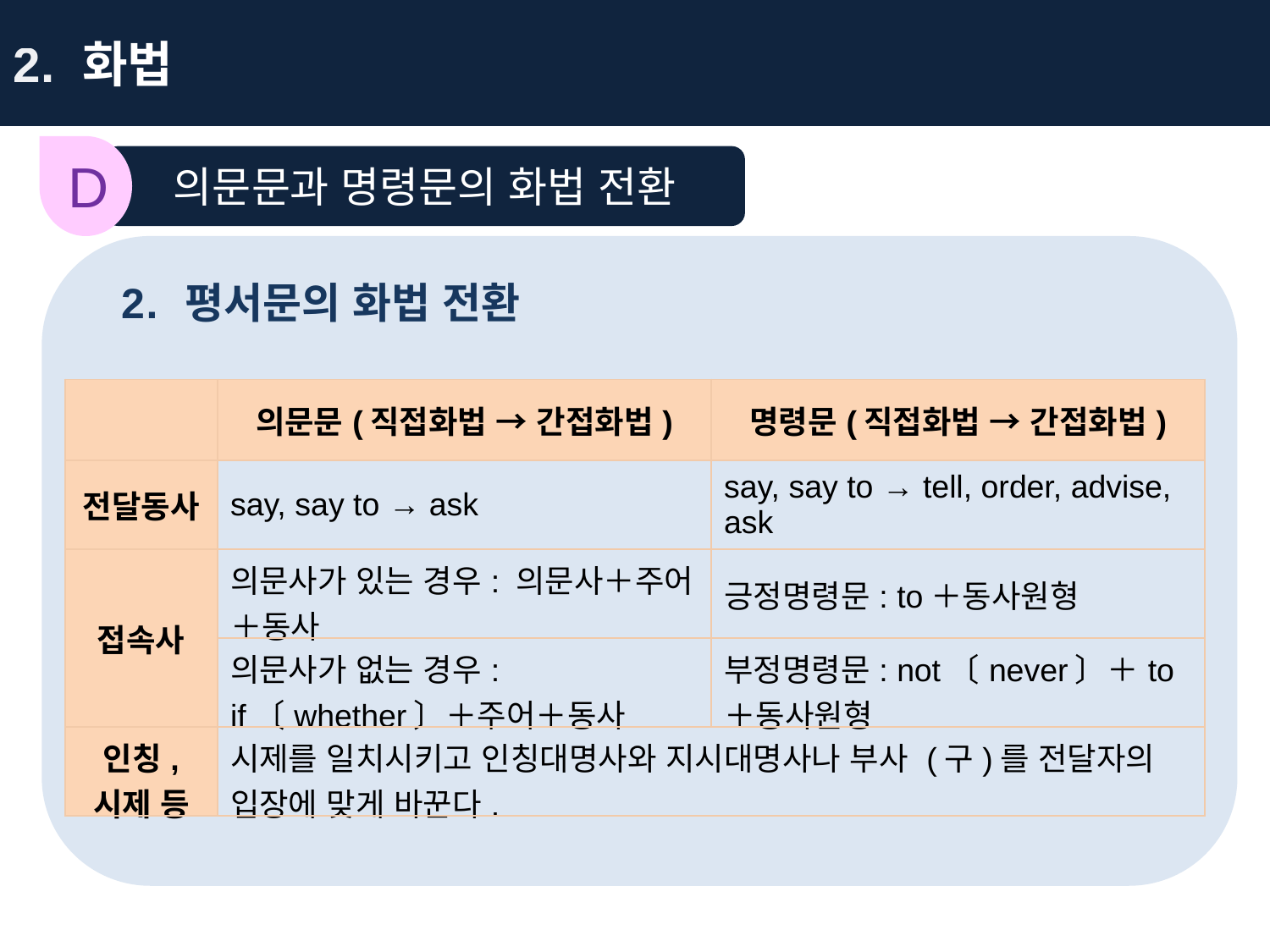

2. 화법

D
의문문과 명령문의 화법 전환

평서문의 화법 전환

|  | 의문문(직접화법 → 간접화법) | 명령문(직접화법 → 간접화법) |
| --- | --- | --- |
| 전달동사 | say, say to → ask | say, say to → tell, order, advise, ask |
| 접속사 | 의문사가 있는 경우: 의문사＋주어＋동사 | 긍정명령문: to＋동사원형 |
|  | 의문사가 없는 경우: if〔whether〕＋주어＋동사 | 부정명령문: not〔never〕＋to＋동사원형 |
| 인칭, 시제 등 | 시제를 일치시키고 인칭대명사와 지시대명사나 부사 (구)를 전달자의 입장에 맞게 바꾼다. |  |